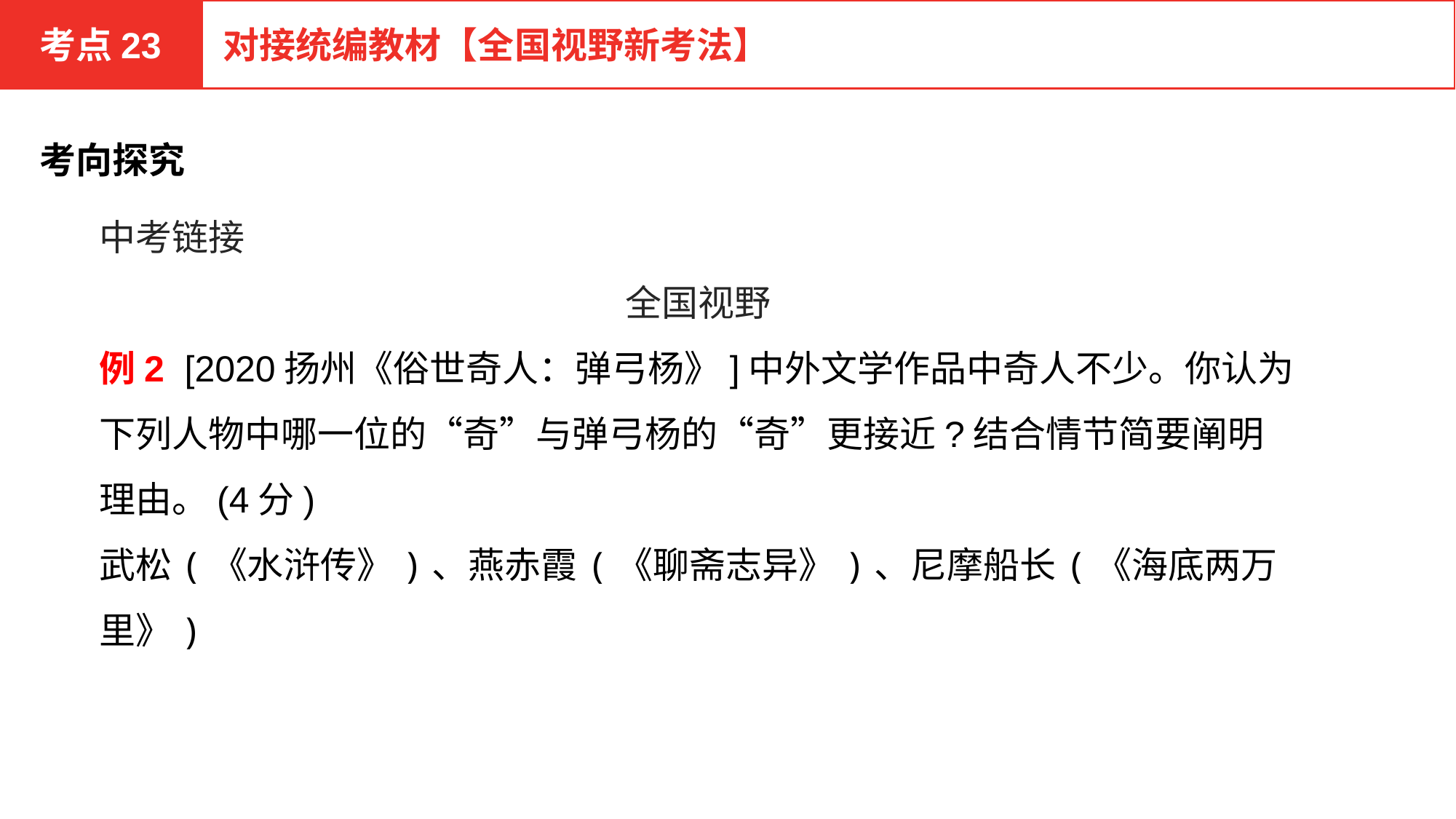

考点23
对接统编教材【全国视野新考法】
考向探究
中考链接
全国视野
例2  [2020扬州《俗世奇人：弹弓杨》]中外文学作品中奇人不少。你认为下列人物中哪一位的“奇”与弹弓杨的“奇”更接近?结合情节简要阐明理由。(4分)
武松(《水浒传》)、燕赤霞(《聊斋志异》)、尼摩船长(《海底两万里》)